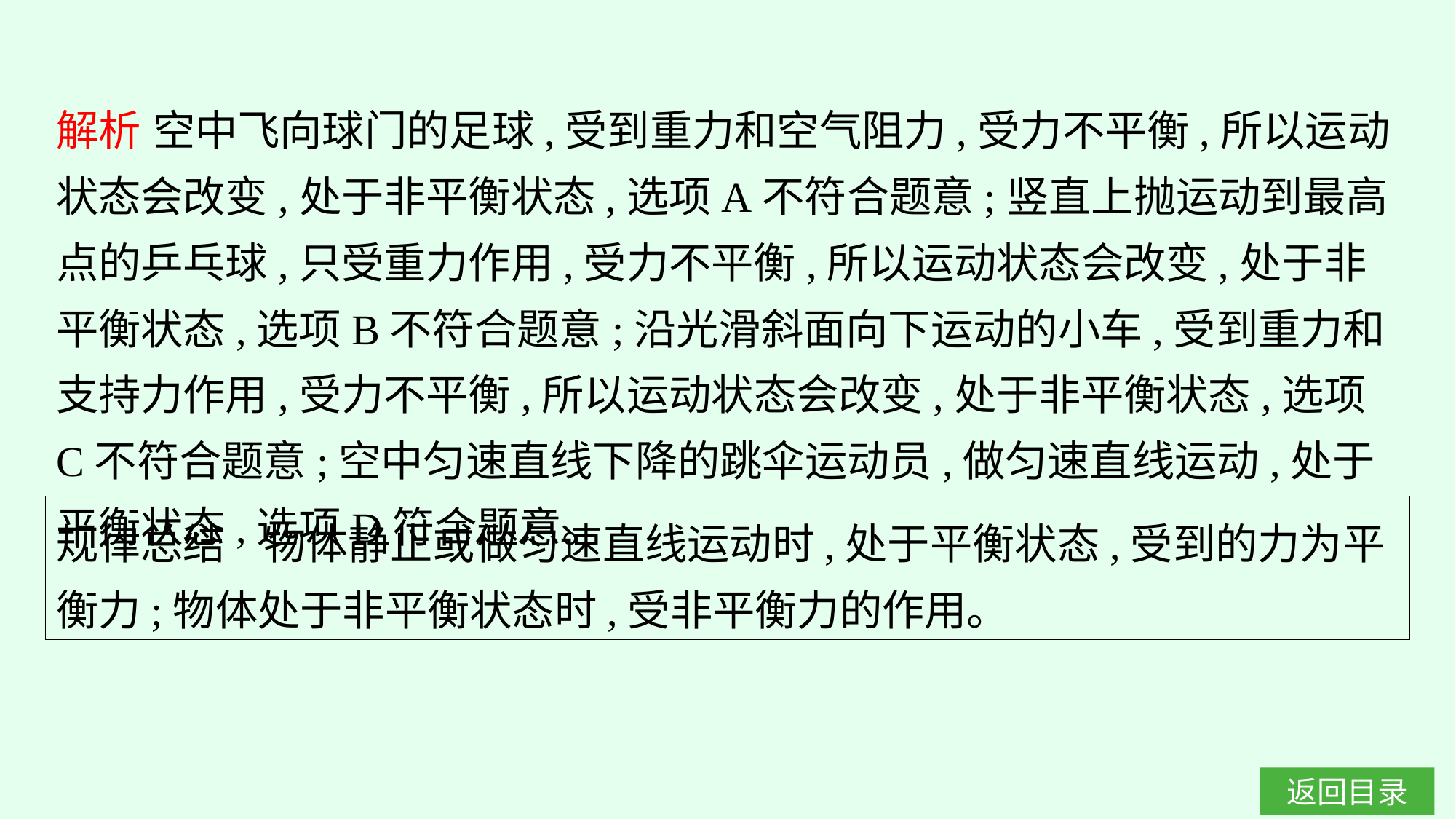

解析 空中飞向球门的足球,受到重力和空气阻力,受力不平衡,所以运动状态会改变,处于非平衡状态,选项A不符合题意;竖直上抛运动到最高点的乒乓球,只受重力作用,受力不平衡,所以运动状态会改变,处于非平衡状态,选项B不符合题意;沿光滑斜面向下运动的小车,受到重力和支持力作用,受力不平衡,所以运动状态会改变,处于非平衡状态,选项C不符合题意;空中匀速直线下降的跳伞运动员,做匀速直线运动,处于平衡状态,选项D符合题意。
规律总结    物体静止或做匀速直线运动时,处于平衡状态,受到的力为平衡力;物体处于非平衡状态时,受非平衡力的作用。